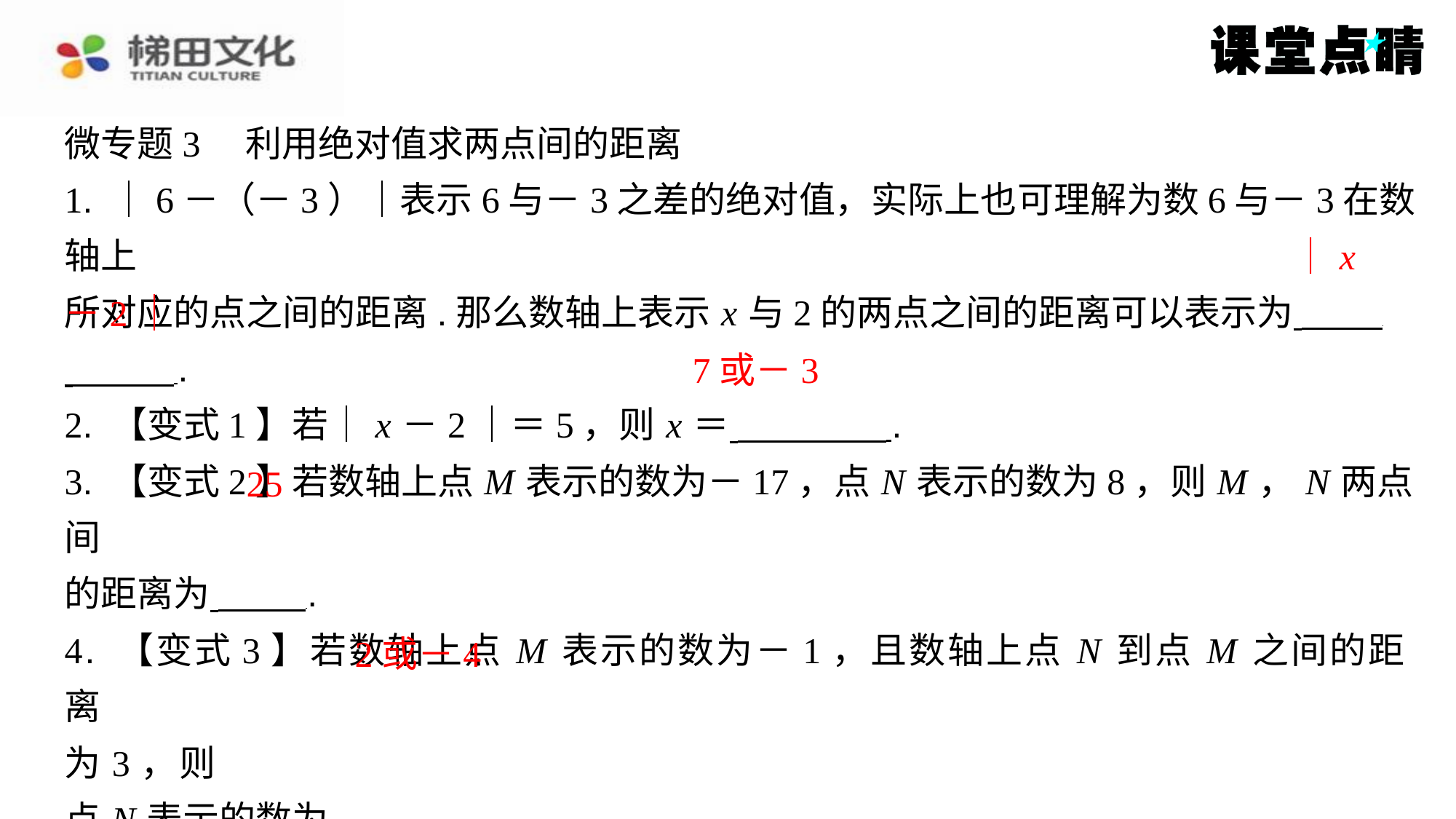

微专题3　利用绝对值求两点间的距离
1. ｜6－（－3）｜表示6与－3之差的绝对值，实际上也可理解为数6与－3在数轴上
所对应的点之间的距离.那么数轴上表示 x 与2的两点之间的距离可以表示为              ⁠
                 ⁠.
2. 【变式1】若｜ x －2｜＝5，则 x ＝                        ⁠.
3. 【变式2】若数轴上点 M 表示的数为－17，点 N 表示的数为8，则 M ， N 两点间
的距离为               ⁠.
4. 【变式3】若数轴上点 M 表示的数为－1，且数轴上点 N 到点 M 之间的距离
为3，则
点 N 表示的数为                        ⁠.
｜ x
－2｜
7或－3
25
2或－4